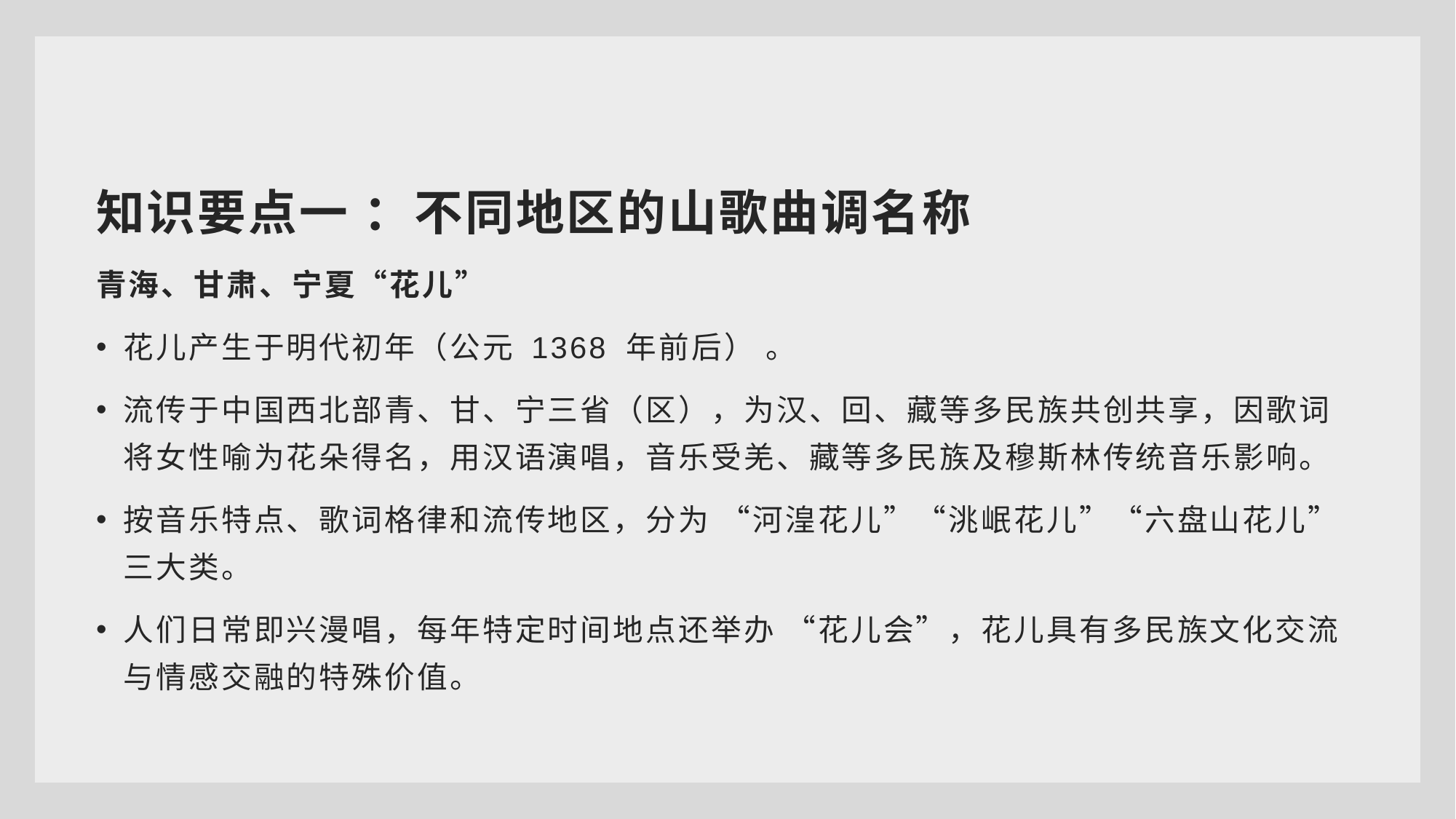

知识要点一 ：不同地区的山歌曲调名称
青海、甘肃、宁夏“花儿”
花儿产生于明代初年（公元 1368 年前后） 。
流传于中国西北部青、甘、宁三省（区），为汉、回、藏等多民族共创共享，因歌词将女性喻为花朵得名，用汉语演唱，音乐受羌、藏等多民族及穆斯林传统音乐影响。
按音乐特点、歌词格律和流传地区，分为 “河湟花儿”“洮岷花儿”“六盘山花儿” 三大类。
人们日常即兴漫唱，每年特定时间地点还举办 “花儿会”，花儿具有多民族文化交流与情感交融的特殊价值。